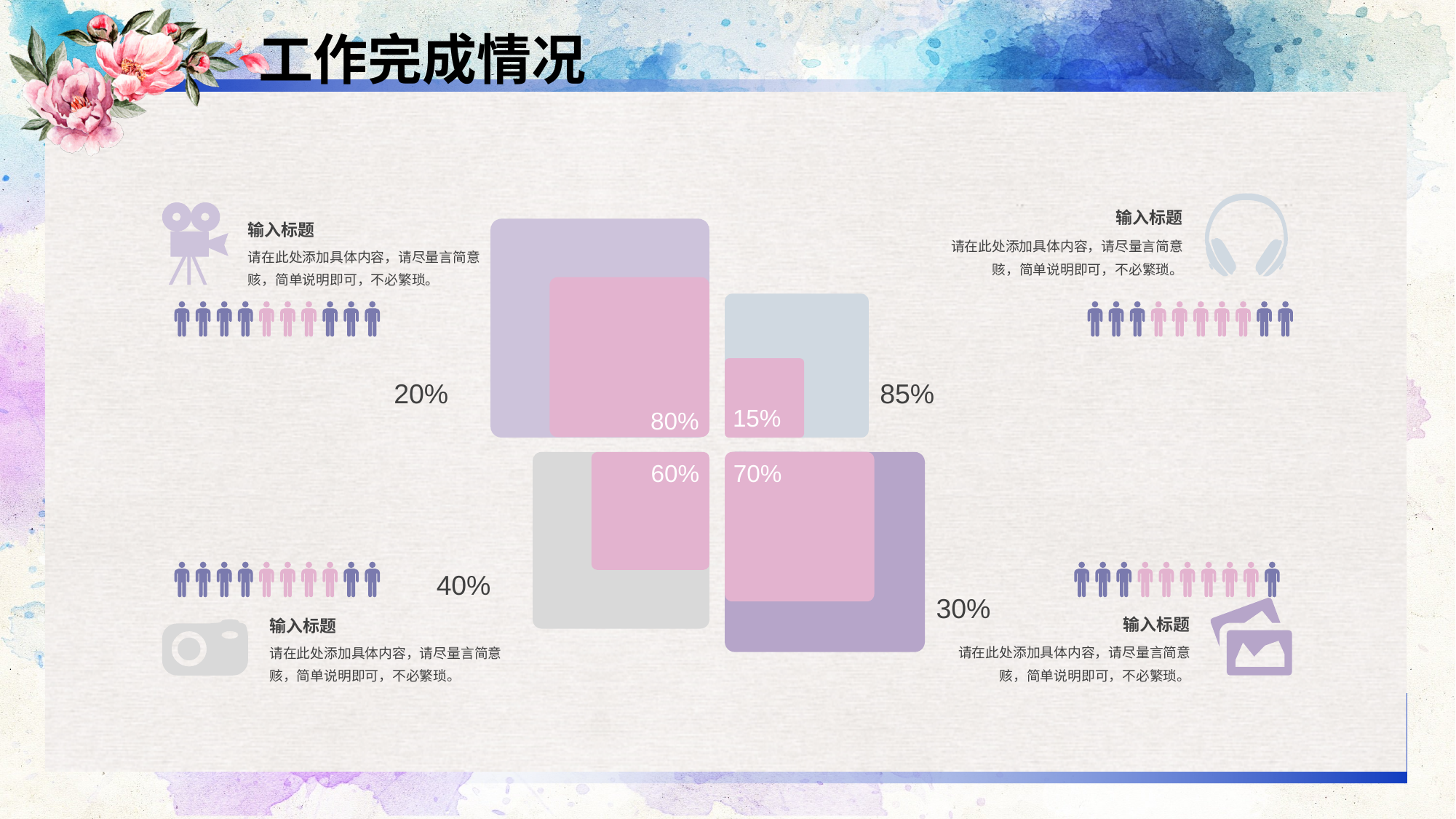

工作完成情况

输入标题
请在此处添加具体内容，请尽量言简意赅，简单说明即可，不必繁琐。

输入标题
请在此处添加具体内容，请尽量言简意赅，简单说明即可，不必繁琐。

15%
20%
85%
80%

70%
60%

输入标题

请在此处添加具体内容，请尽量言简意赅，简单说明即可，不必繁琐。

输入标题
请在此处添加具体内容，请尽量言简意赅，简单说明即可，不必繁琐。
40%
30%